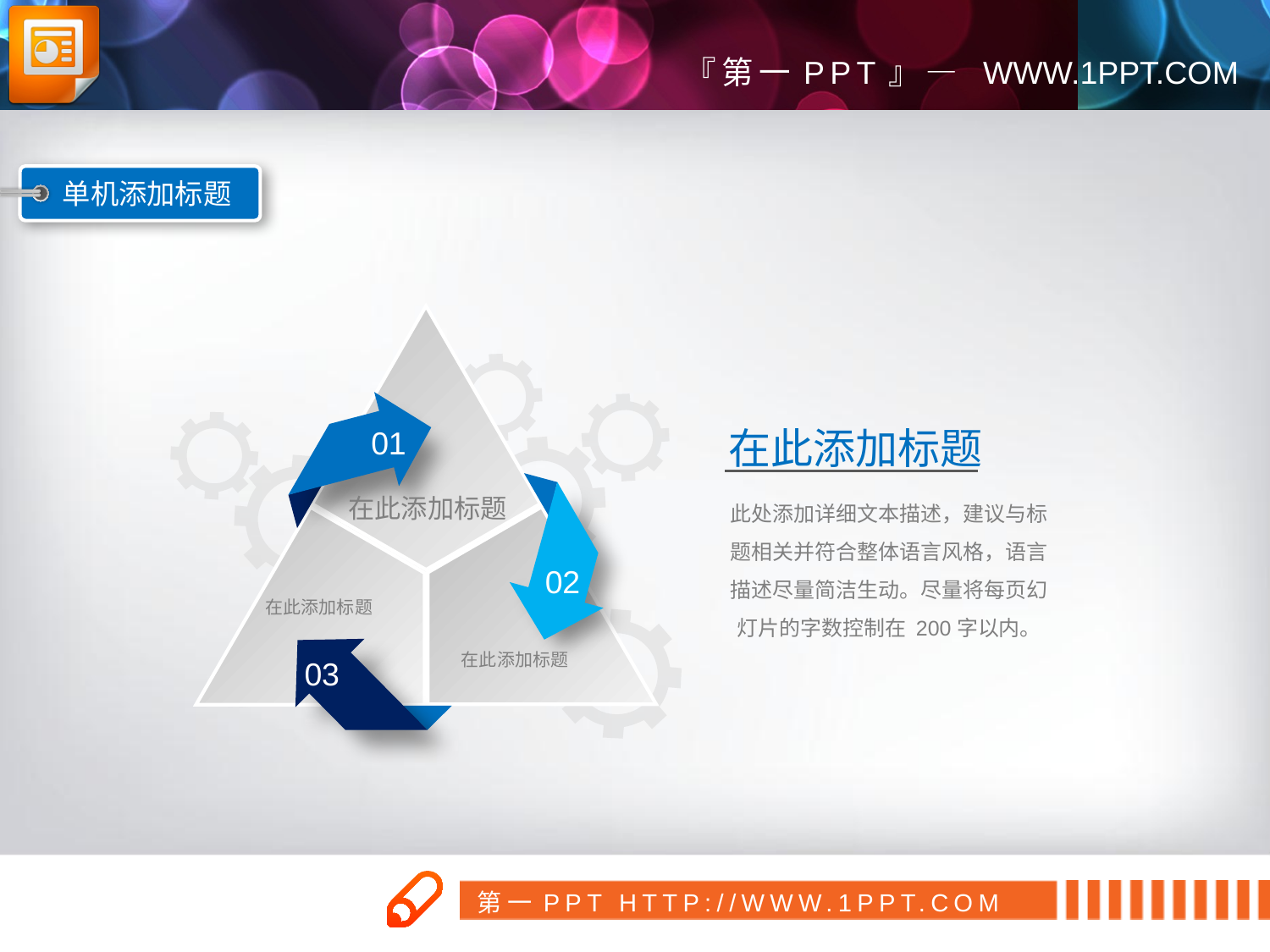

单机添加标题

01

在此添加标题

02
此处添加详细文本描述，建议与标题相关并符合整体语言风格，语言描述尽量简洁生动。尽量将每页幻灯片的字数控制在 200字以内。
在此添加标题
在此添加标题

03

在此添加标题